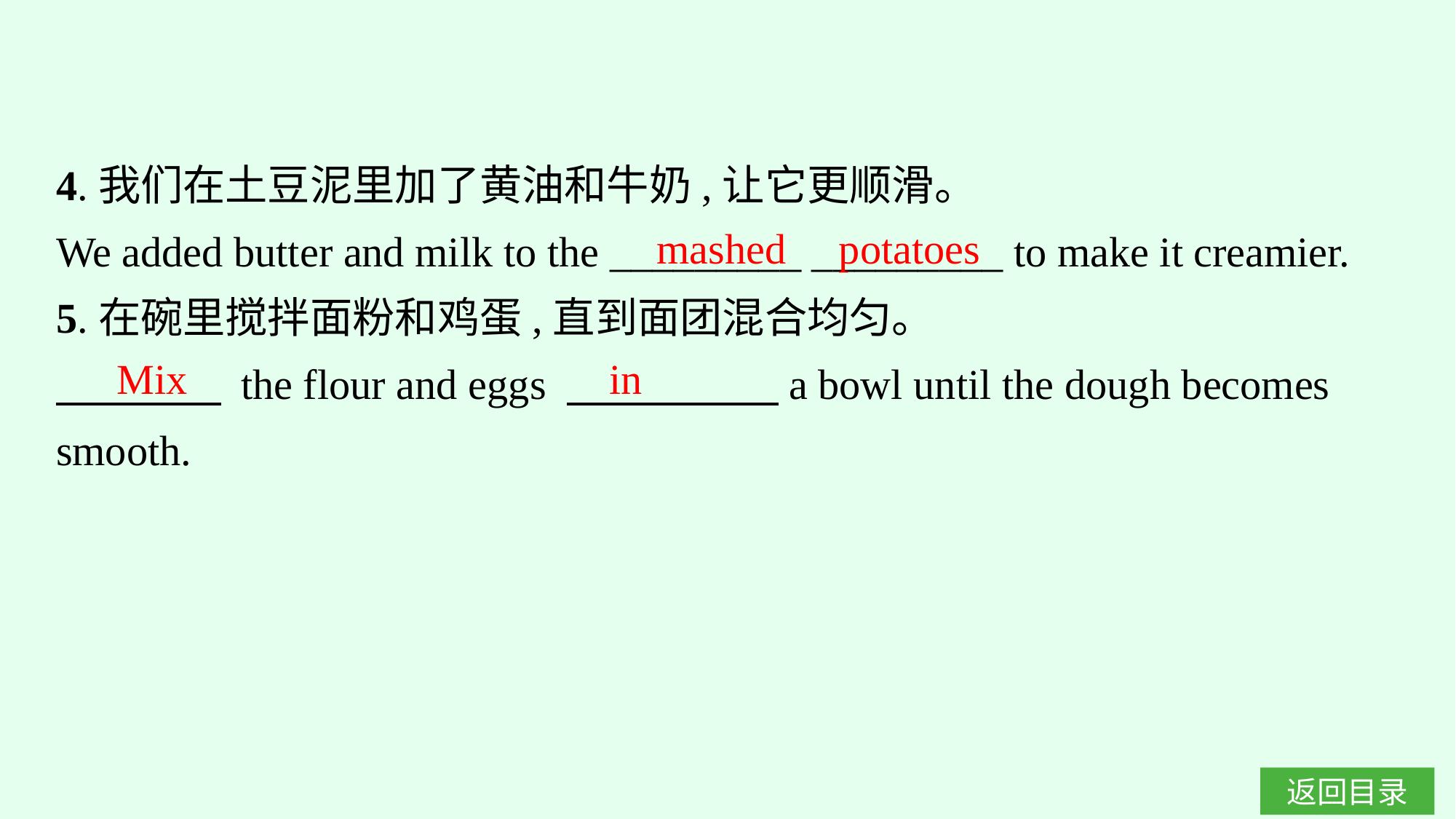

4.我们在土豆泥里加了黄油和牛奶,让它更顺滑。
We added butter and milk to the _________ _________ to make it creamier.
5.在碗里搅拌面粉和鸡蛋,直到面团混合均匀。
　　    　 the flour and eggs 　　　　　a bowl until the dough becomes smooth.
mashed     potatoes
Mix                                        in